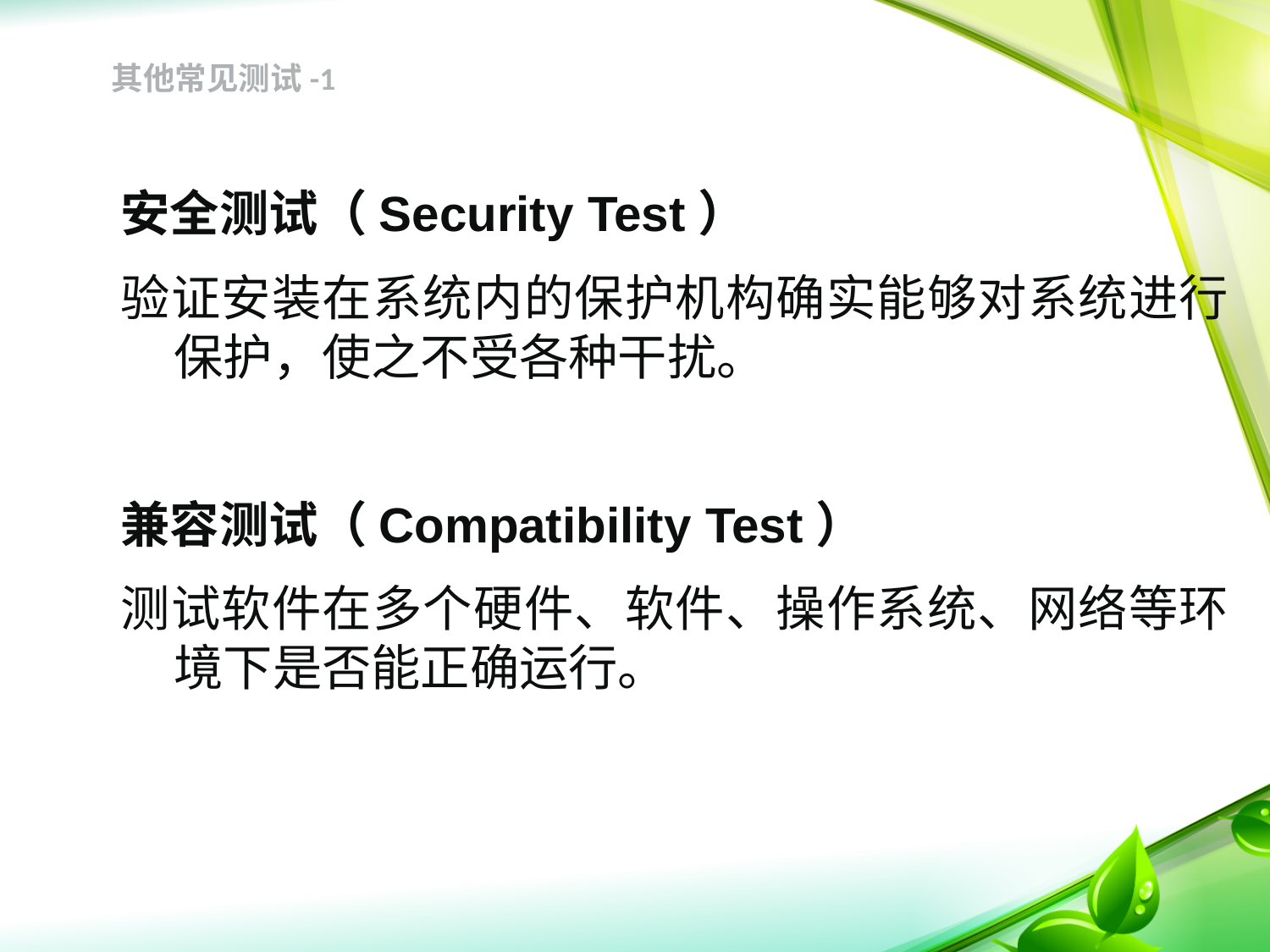

其他常见测试-1
安全测试（Security Test）
验证安装在系统内的保护机构确实能够对系统进行保护，使之不受各种干扰。

兼容测试（Compatibility Test）
测试软件在多个硬件、软件、操作系统、网络等环境下是否能正确运行。